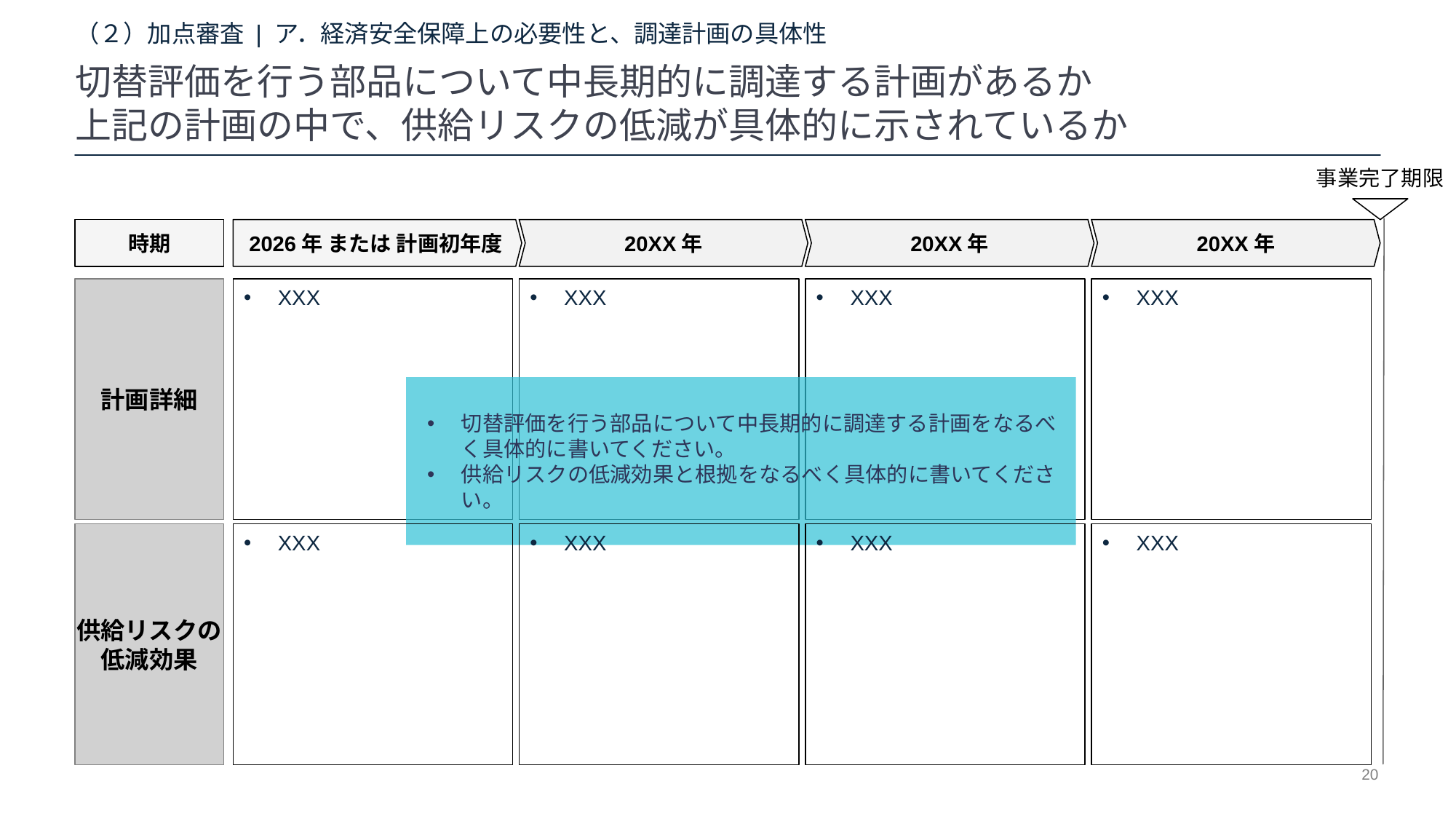

# （２）加点審査 | ア．経済安全保障上の必要性と、調達計画の具体性
切替評価を行う部品について中長期的に調達する計画があるか
上記の計画の中で、供給リスクの低減が具体的に示されているか
事業完了期限

時期
2026年 または 計画初年度
20XX年
20XX年
20XX年
計画詳細
XXX

XXX

XXX

XXX

切替評価を行う部品について中長期的に調達する計画をなるべく具体的に書いてください。
供給リスクの低減効果と根拠をなるべく具体的に書いてください。
供給リスクの
低減効果
XXX

XXX

XXX

XXX